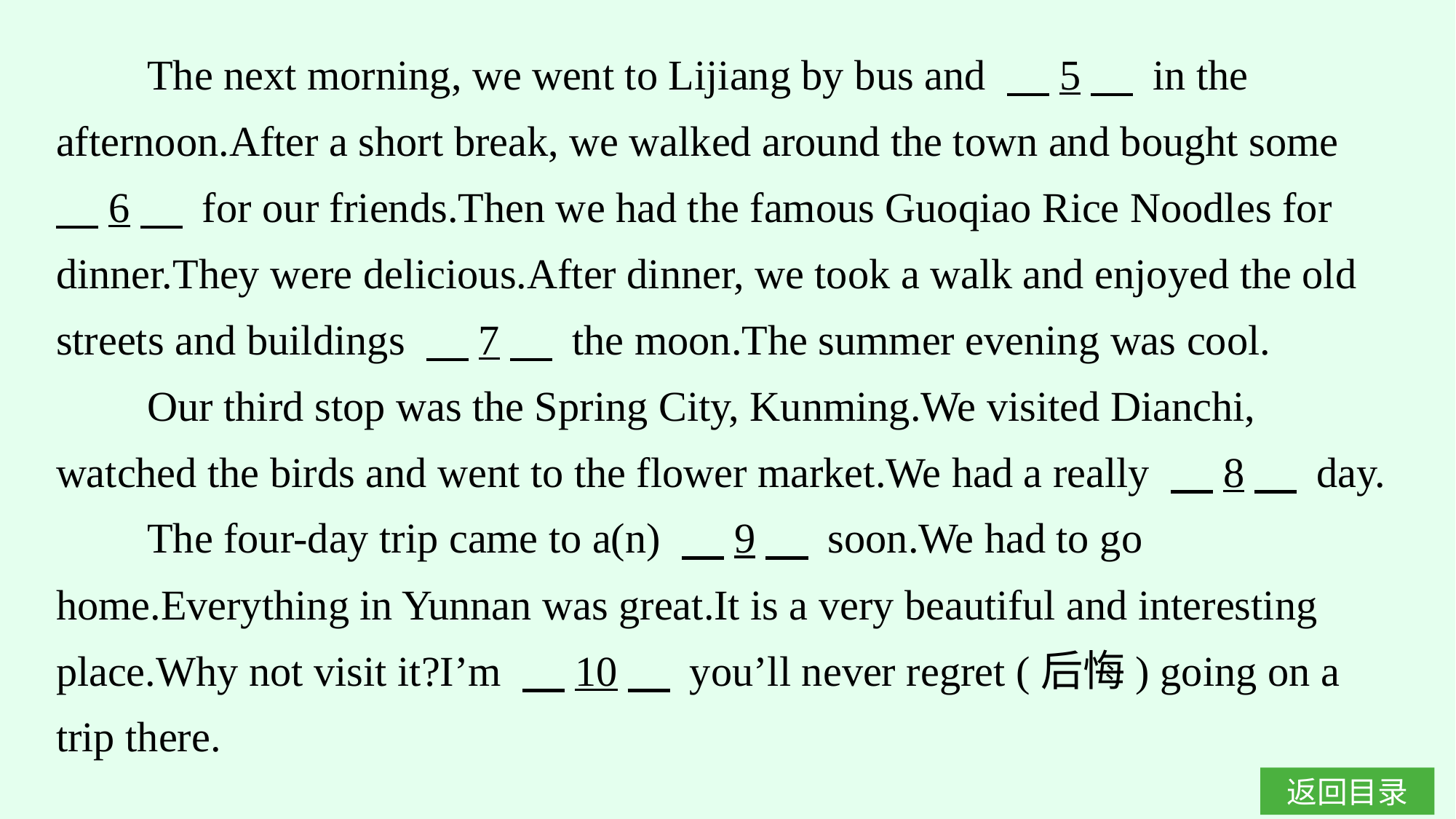

The next morning, we went to Lijiang by bus and 　5　 in the afternoon.After a short break, we walked around the town and bought some 　6　 for our friends.Then we had the famous Guoqiao Rice Noodles for dinner.They were delicious.After dinner, we took a walk and enjoyed the old streets and buildings 　7　 the moon.The summer evening was cool.
Our third stop was the Spring City, Kunming.We visited Dianchi, watched the birds and went to the flower market.We had a really 　8　 day.
The four-day trip came to a(n) 　9　 soon.We had to go home.Everything in Yunnan was great.It is a very beautiful and interesting place.Why not visit it?I’m 　10　 you’ll never regret (后悔) going on a trip there.